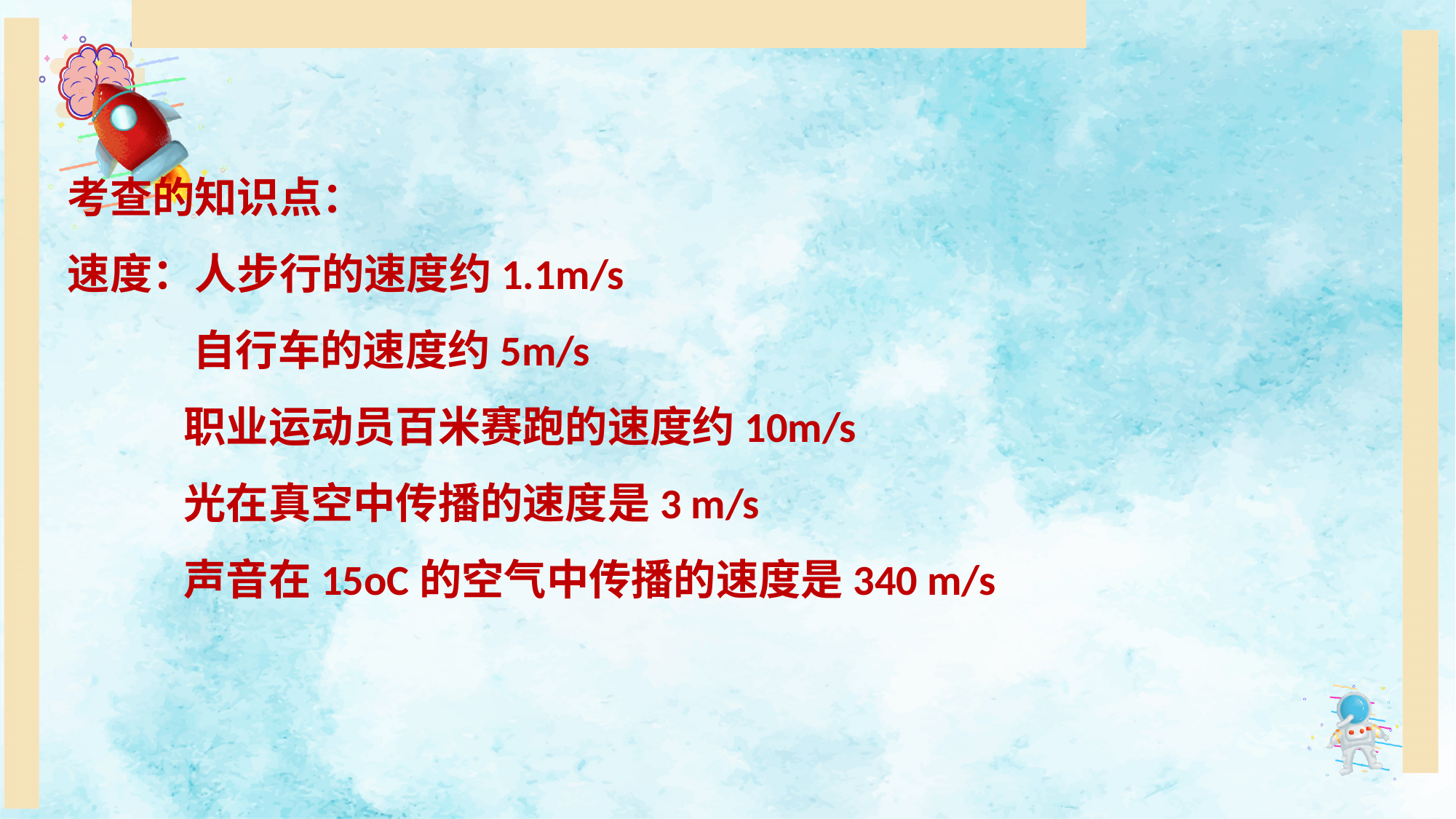

考查的知识点：
速度：人步行的速度约1.1m/s
            自行车的速度约5m/s
           职业运动员百米赛跑的速度约10m/s
           光在真空中传播的速度是3 m/s
           声音在15oC的空气中传播的速度是340 m/s